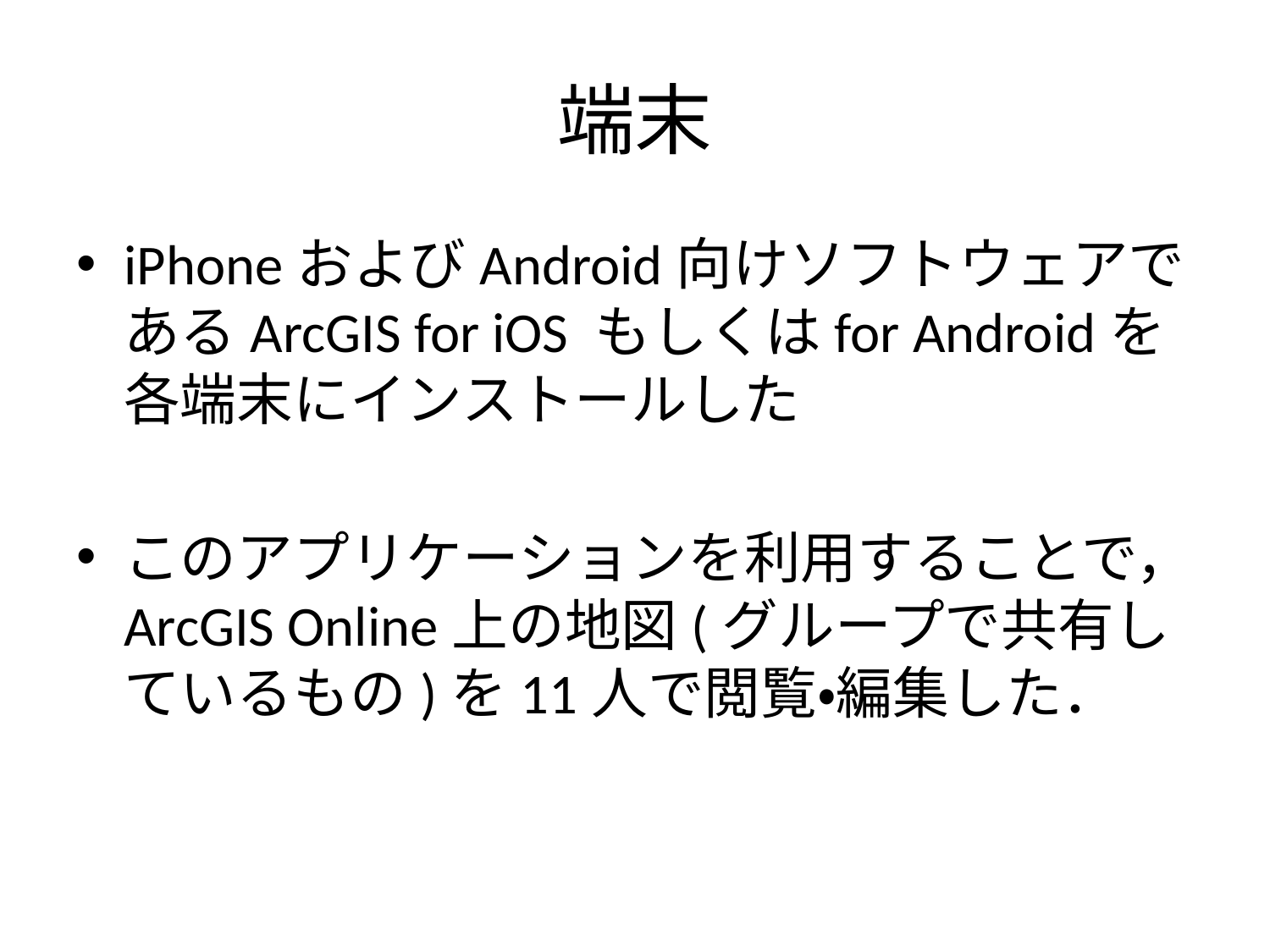

# 端末
iPhoneおよびAndroid向けソフトウェアであるArcGIS for iOS もしくはfor Androidを各端末にインストールした

このアプリケーションを利用することで，ArcGIS Online上の地図(グループで共有しているもの)を11人で閲覧・編集した．